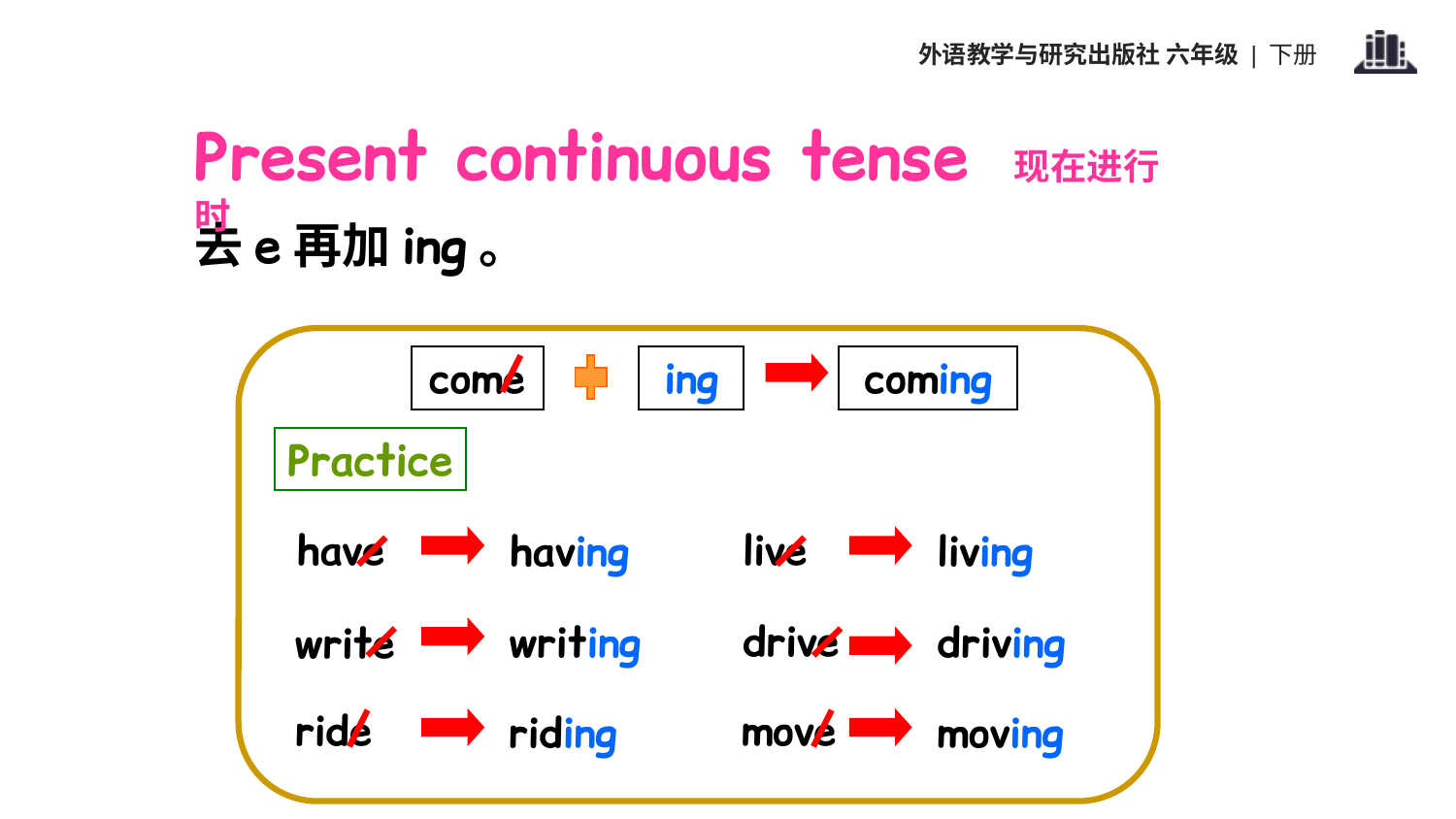

Present continuous tense 现在进行时
去e再加ing。

come
ing

coming

Practice
have
having

live
living

writing

drive
driving

write

ride
riding

move
moving